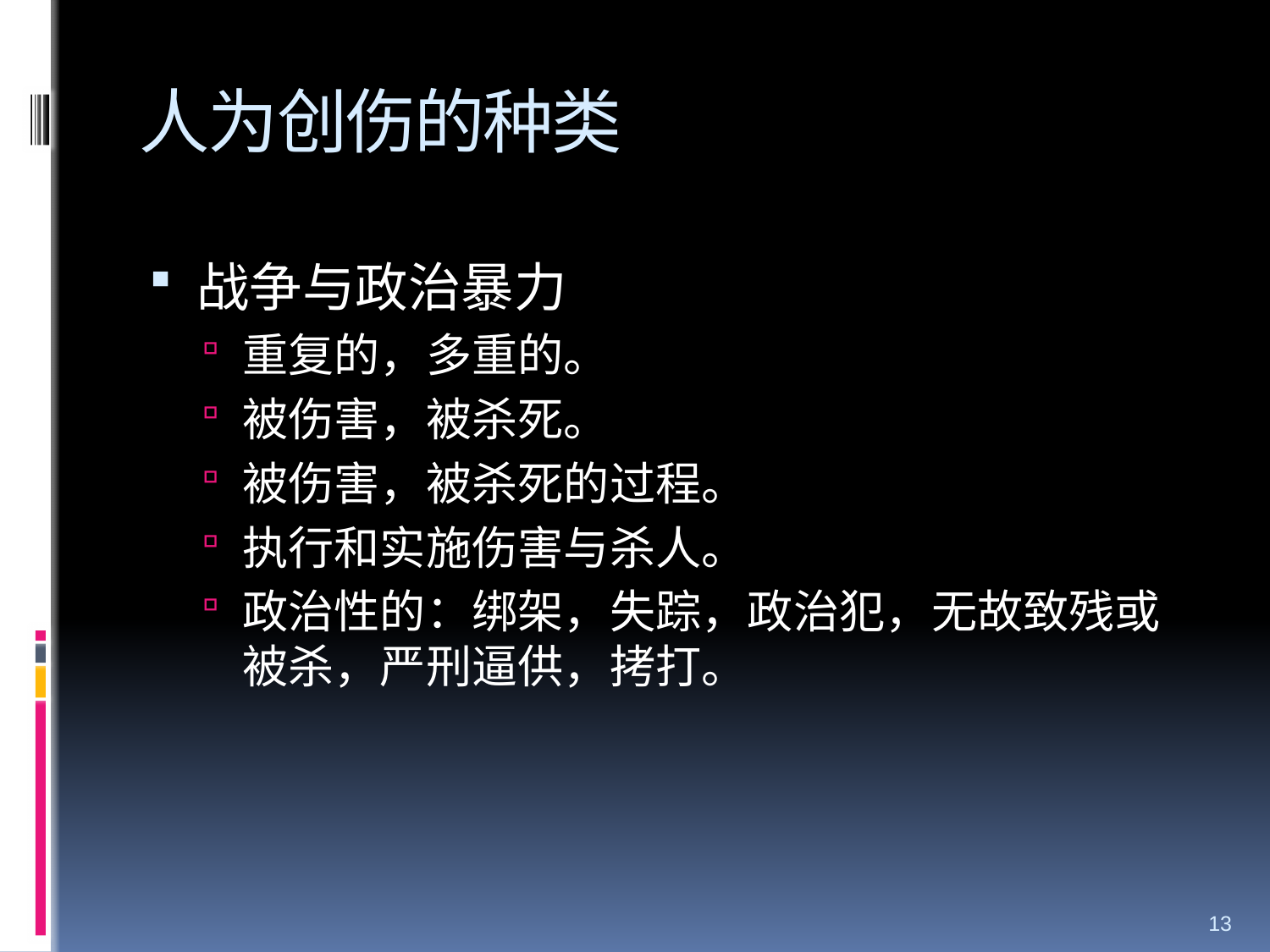

# 人为创伤的种类
战争与政治暴力
重复的，多重的。
被伤害，被杀死。
被伤害，被杀死的过程。
执行和实施伤害与杀人。
政治性的：绑架，失踪，政治犯，无故致残或被杀，严刑逼供，拷打。

13